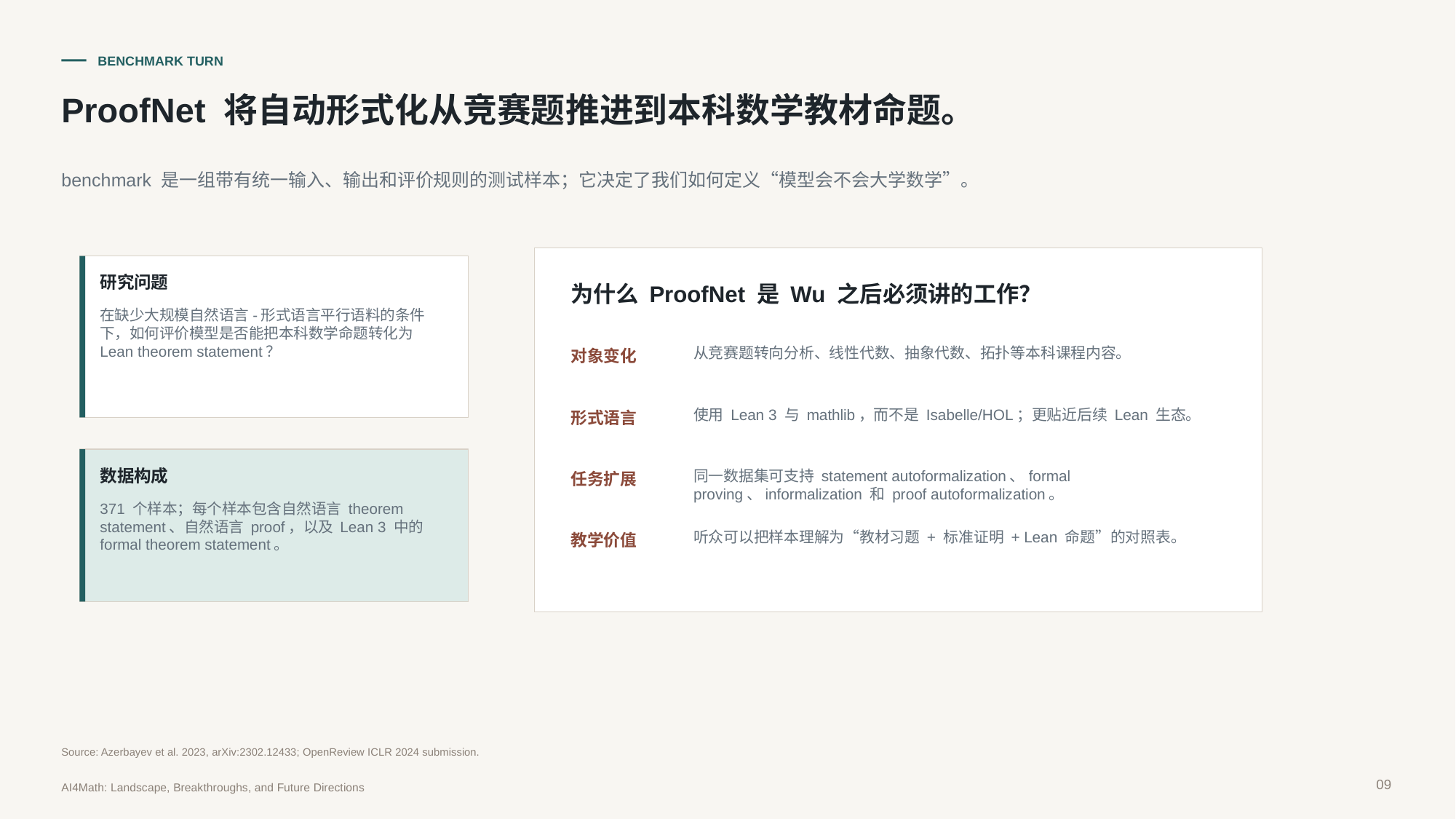

BENCHMARK TURN

ProofNet 将自动形式化从竞赛题推进到本科数学教材命题。
benchmark 是一组带有统一输入、输出和评价规则的测试样本；它决定了我们如何定义“模型会不会大学数学”。

研究问题
为什么 ProofNet 是 Wu 之后必须讲的工作？
在缺少大规模自然语言-形式语言平行语料的条件下，如何评价模型是否能把本科数学命题转化为 Lean theorem statement？
从竞赛题转向分析、线性代数、抽象代数、拓扑等本科课程内容。
对象变化
使用 Lean 3 与 mathlib，而不是 Isabelle/HOL；更贴近后续 Lean 生态。
形式语言

数据构成
同一数据集可支持 statement autoformalization、formal proving、informalization 和 proof autoformalization。
任务扩展
371 个样本；每个样本包含自然语言 theorem statement、自然语言 proof，以及 Lean 3 中的 formal theorem statement。
听众可以把样本理解为“教材习题 + 标准证明 + Lean 命题”的对照表。
教学价值
Source: Azerbayev et al. 2023, arXiv:2302.12433; OpenReview ICLR 2024 submission.
09
AI4Math: Landscape, Breakthroughs, and Future Directions